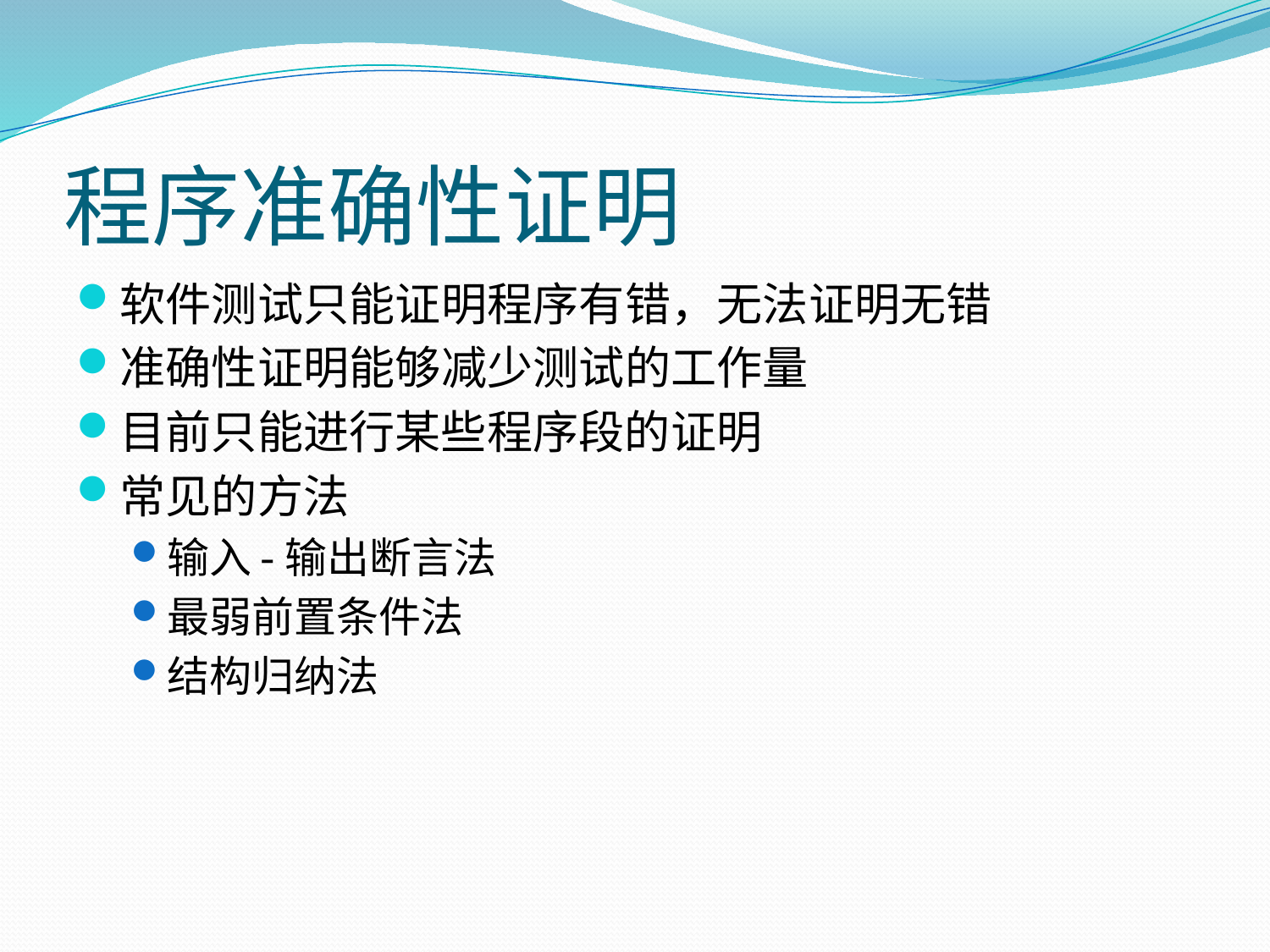

# 程序准确性证明
软件测试只能证明程序有错，无法证明无错
准确性证明能够减少测试的工作量
目前只能进行某些程序段的证明
常见的方法
输入-输出断言法
最弱前置条件法
结构归纳法